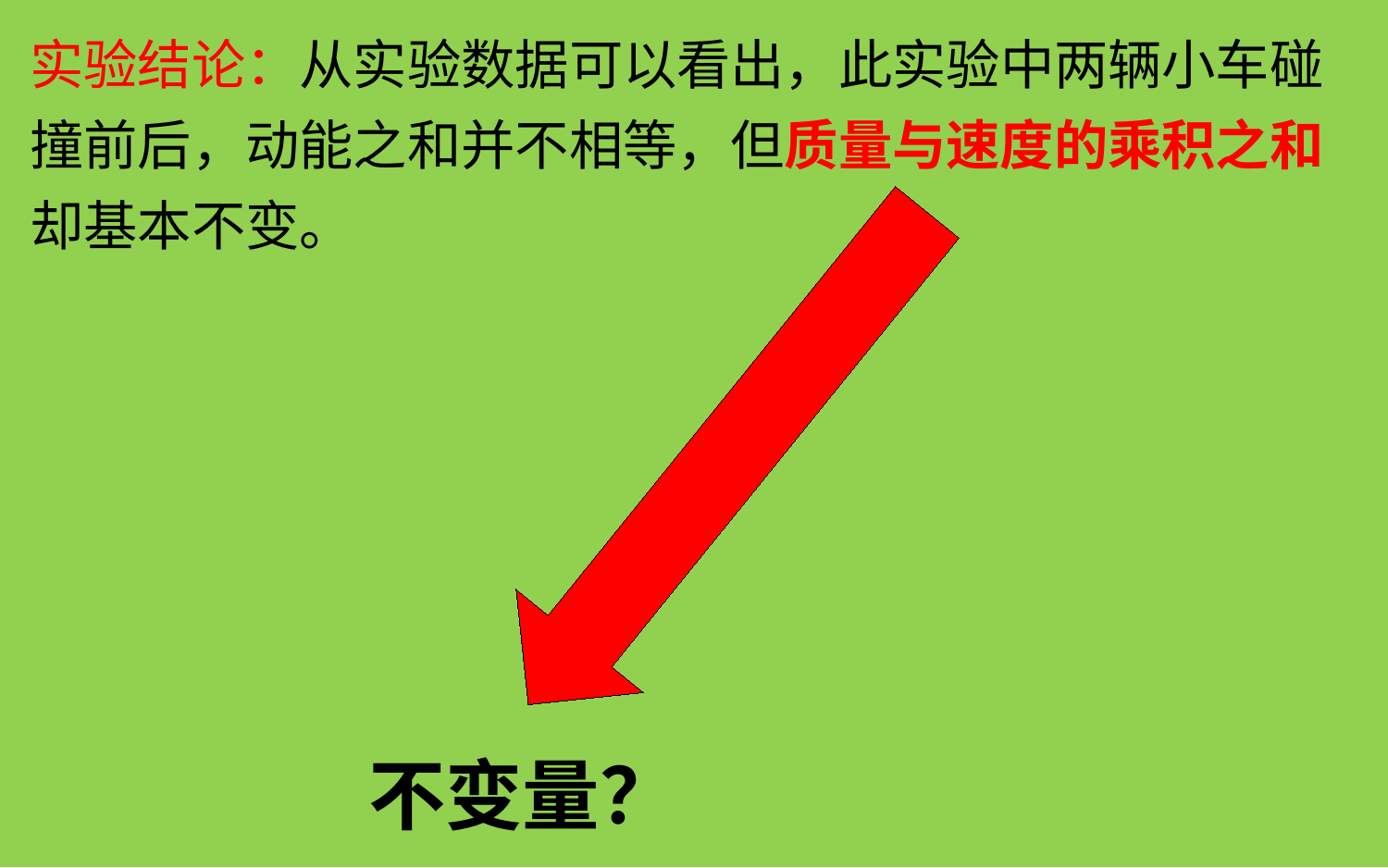

实验结论：从实验数据可以看出，此实验中两辆小车碰撞前后，动能之和并不相等，但质量与速度的乘积之和却基本不变。

不变量？